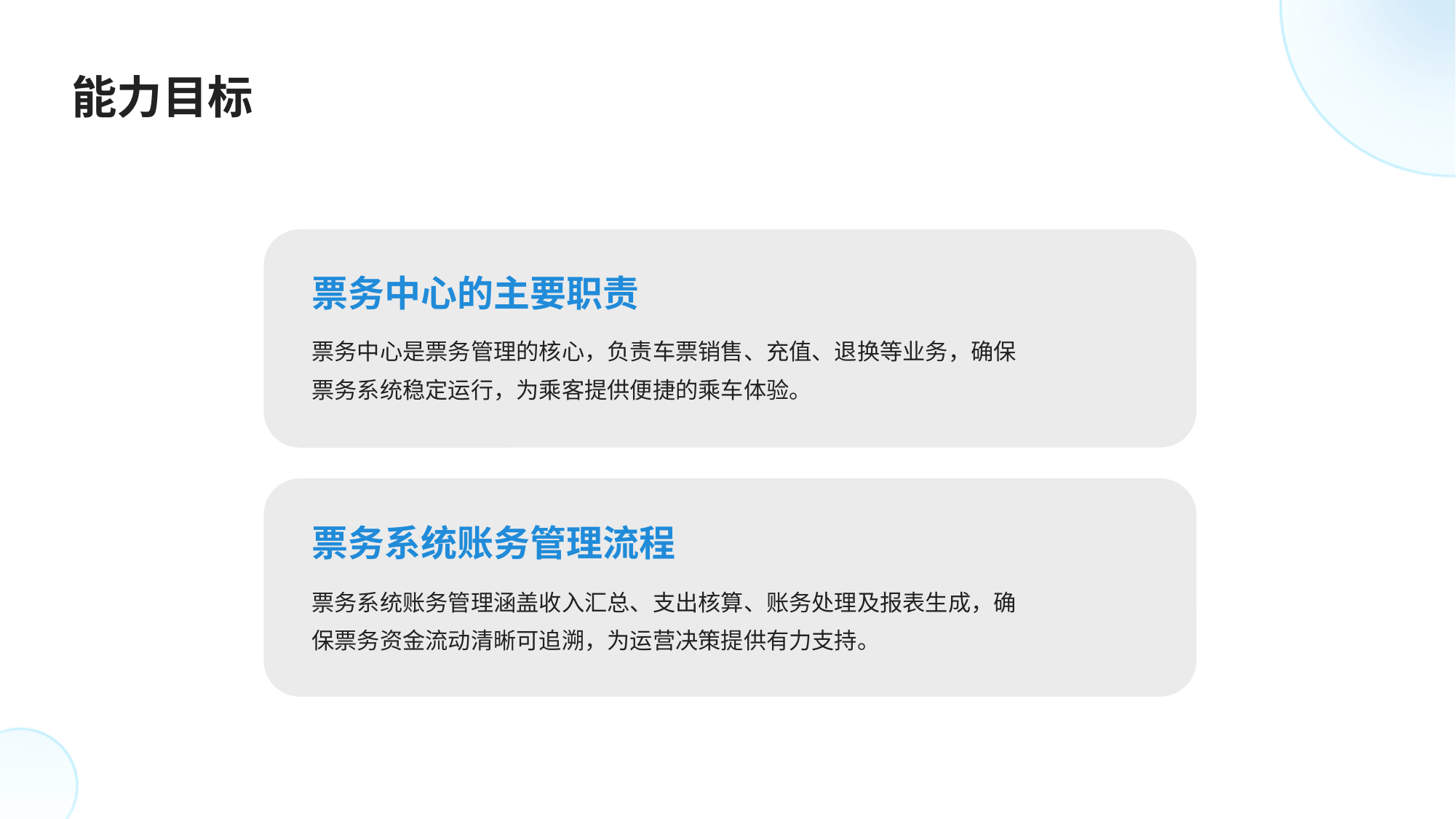

能力目标

票务中心的主要职责
票务中心是票务管理的核心，负责车票销售、充值、退换等业务，确保票务系统稳定运行，为乘客提供便捷的乘车体验。

票务系统账务管理流程
票务系统账务管理涵盖收入汇总、支出核算、账务处理及报表生成，确保票务资金流动清晰可追溯，为运营决策提供有力支持。